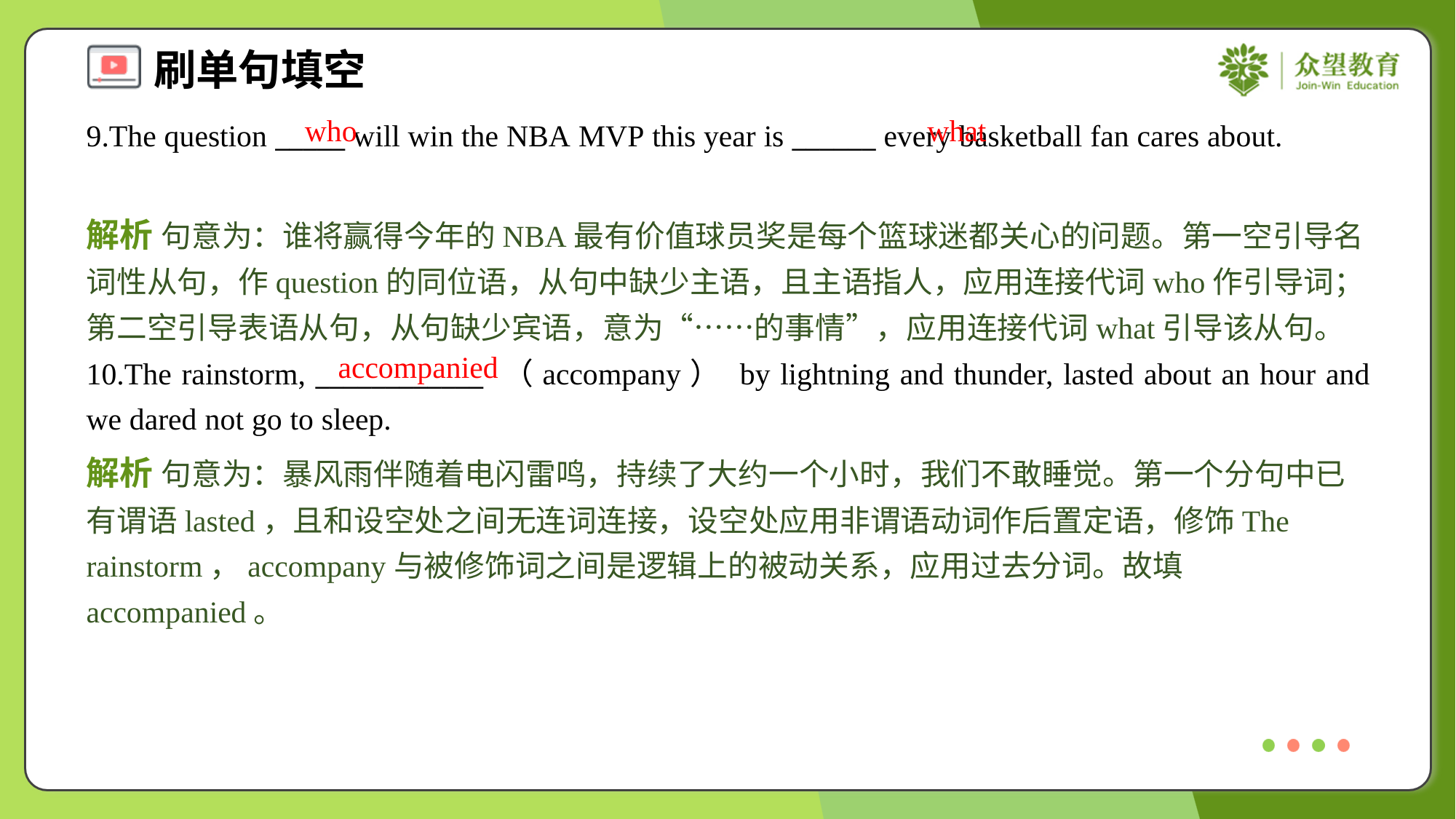

who
what
9.The question _____ will win the NBA MVP this year is ______ every basketball fan cares about.
解析 句意为：谁将赢得今年的NBA最有价值球员奖是每个篮球迷都关心的问题。第一空引导名词性从句，作question的同位语，从句中缺少主语，且主语指人，应用连接代词who作引导词；第二空引导表语从句，从句缺少宾语，意为“……的事情”，应用连接代词what引导该从句。
accompanied
10.The rainstorm, ____________ （accompany） by lightning and thunder, lasted about an hour and we dared not go to sleep.
解析 句意为：暴风雨伴随着电闪雷鸣，持续了大约一个小时，我们不敢睡觉。第一个分句中已有谓语lasted，且和设空处之间无连词连接，设空处应用非谓语动词作后置定语，修饰The rainstorm，accompany与被修饰词之间是逻辑上的被动关系，应用过去分词。故填accompanied。